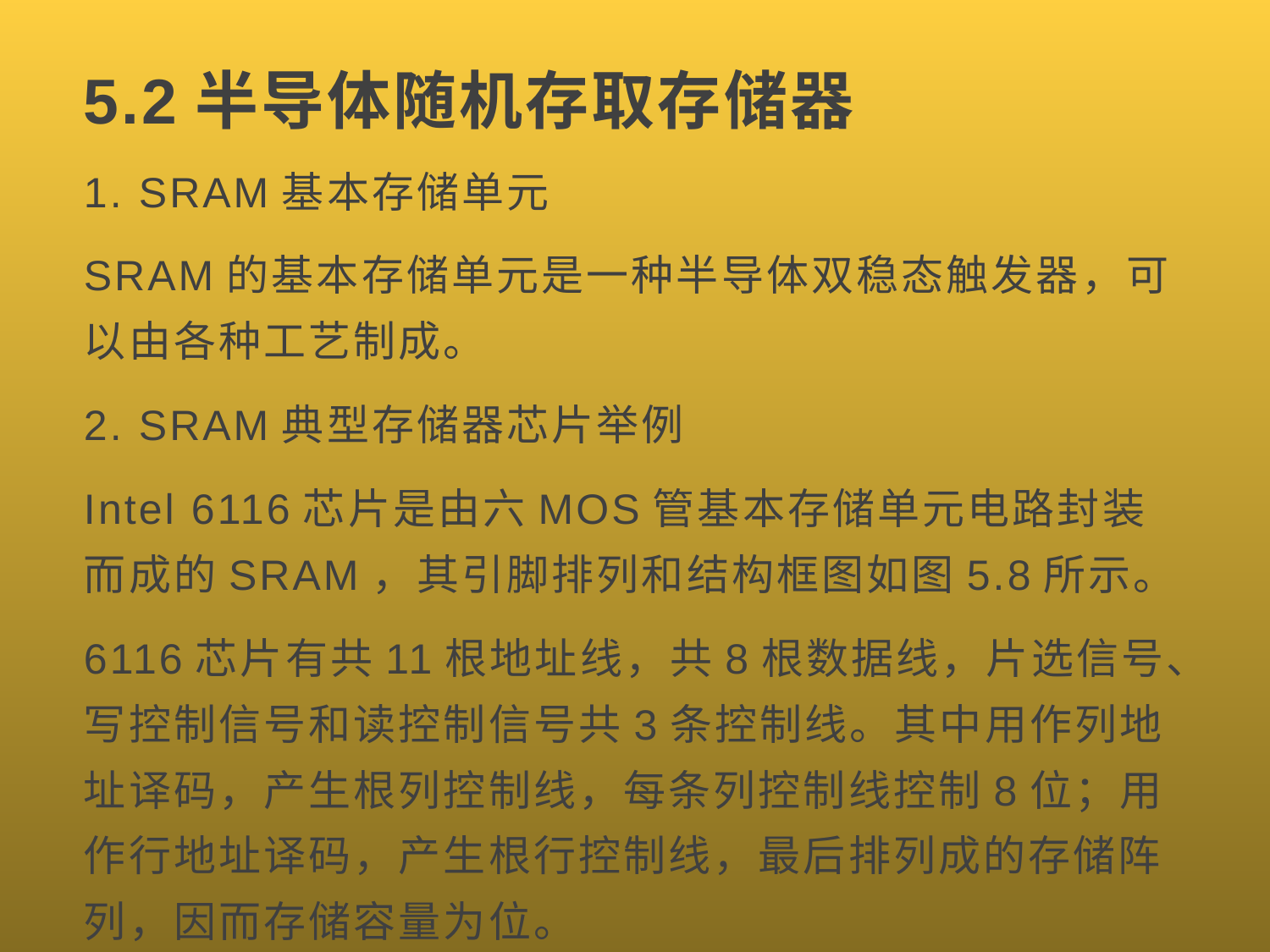

# 5.2半导体随机存取存储器
1. SRAM基本存储单元
SRAM的基本存储单元是一种半导体双稳态触发器，可以由各种工艺制成。
2. SRAM典型存储器芯片举例
Intel 6116芯片是由六MOS管基本存储单元电路封装而成的SRAM，其引脚排列和结构框图如图5.8所示。
6116芯片有共11根地址线，共8根数据线，片选信号、写控制信号和读控制信号共3条控制线。其中用作列地址译码，产生根列控制线，每条列控制线控制8位；用作行地址译码，产生根行控制线，最后排列成的存储阵列，因而存储容量为位。